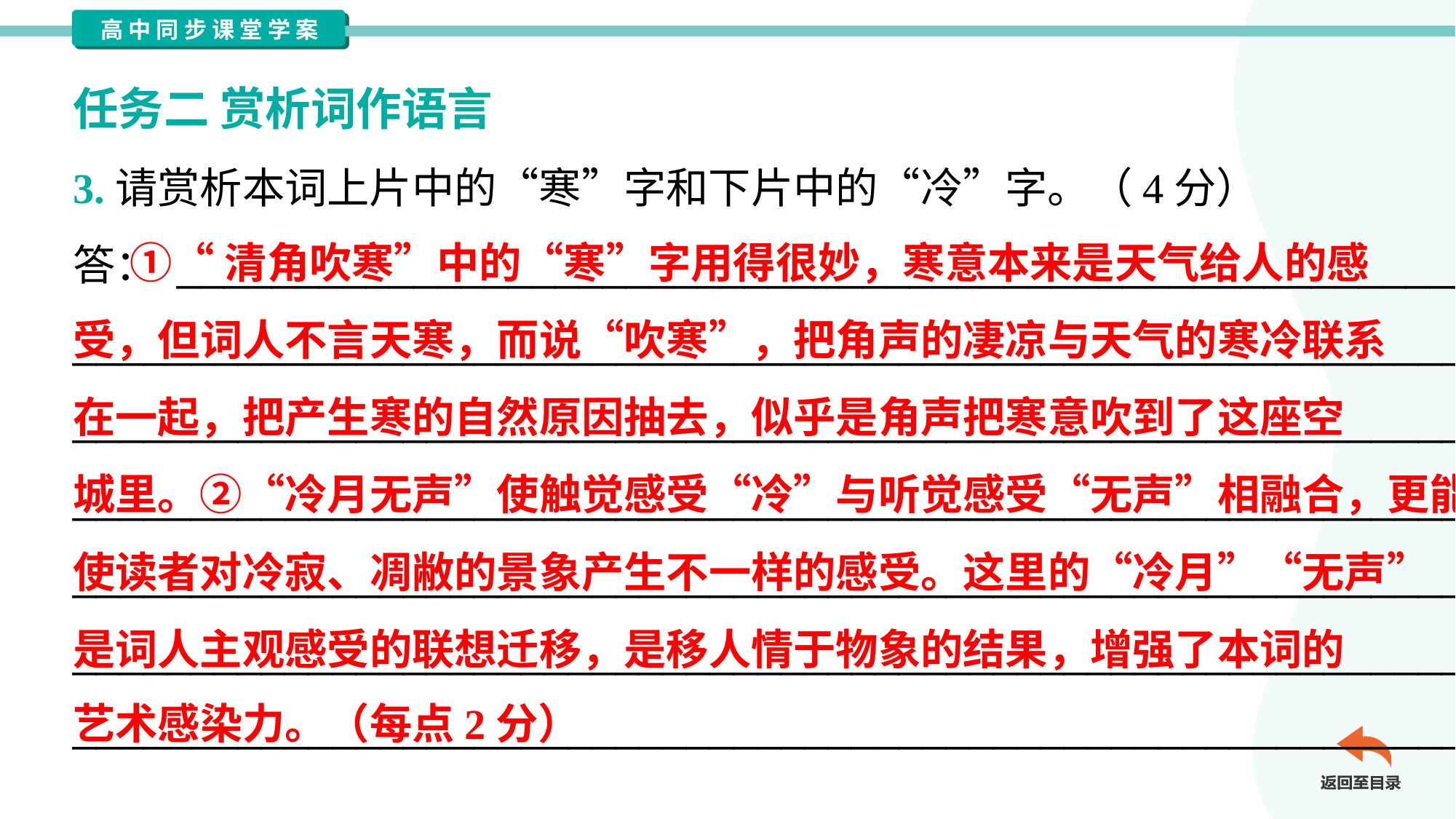

任务二 赏析词作语言
3.请赏析本词上片中的“寒”字和下片中的“冷”字。（4分）
答： ________________________________________________________
_____________________________________________________________
_____________________________________________________________
_____________________________________________________________
_____________________________________________________________
_____________________________________________________________
_____________________________________________________________
      ①“清角吹寒”中的“寒”字用得很妙，寒意本来是天气给人的感
受，但词人不言天寒，而说“吹寒”，把角声的凄凉与天气的寒冷联系
在一起，把产生寒的自然原因抽去，似乎是角声把寒意吹到了这座空
城里。②“冷月无声”使触觉感受“冷”与听觉感受“无声”相融合，更能
使读者对冷寂、凋敝的景象产生不一样的感受。这里的“冷月”“无声”
是词人主观感受的联想迁移，是移人情于物象的结果，增强了本词的
艺术感染力。（每点2分）